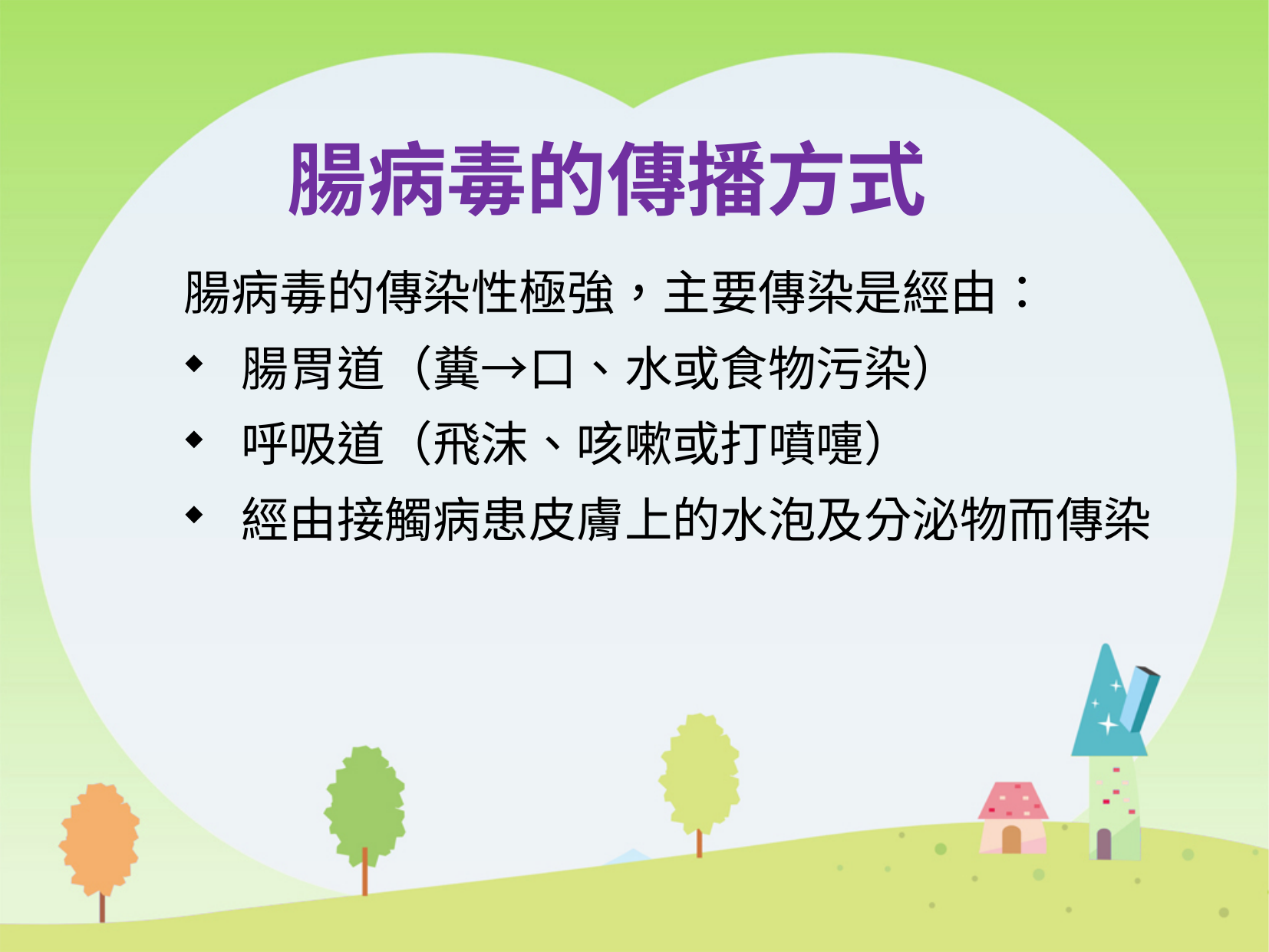

腸病毒的傳播方式
腸病毒的傳染性極強，主要傳染是經由：
腸胃道（糞→口、水或食物污染）
呼吸道（飛沫、咳嗽或打噴嚏）
經由接觸病患皮膚上的水泡及分泌物而傳染